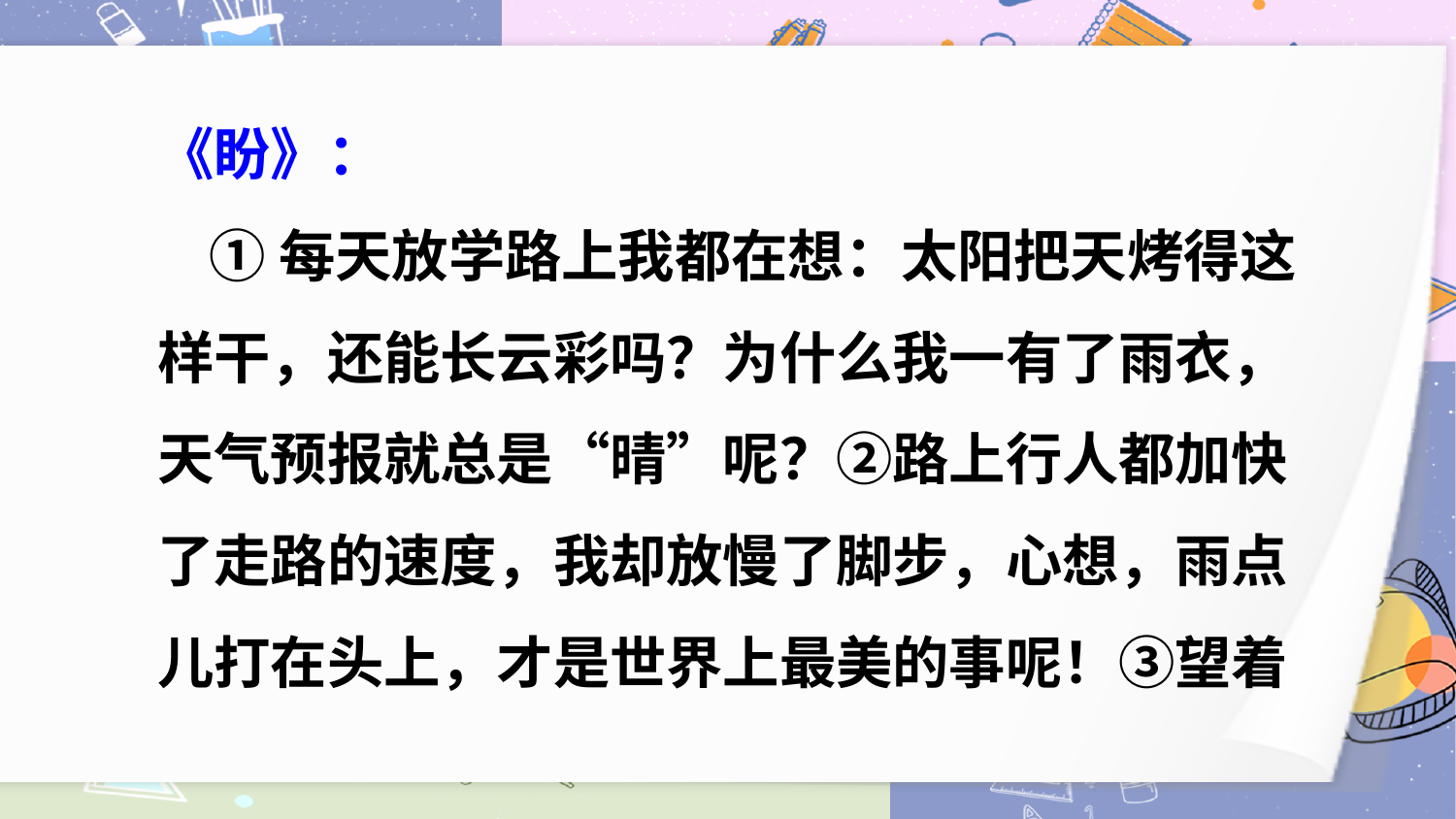

《盼》：
    ①每天放学路上我都在想：太阳把天烤得这样干，还能长云彩吗？为什么我一有了雨衣，天气预报就总是“晴”呢？②路上行人都加快了走路的速度，我却放慢了脚步，心想，雨点儿打在头上，才是世界上最美的事呢！③望着